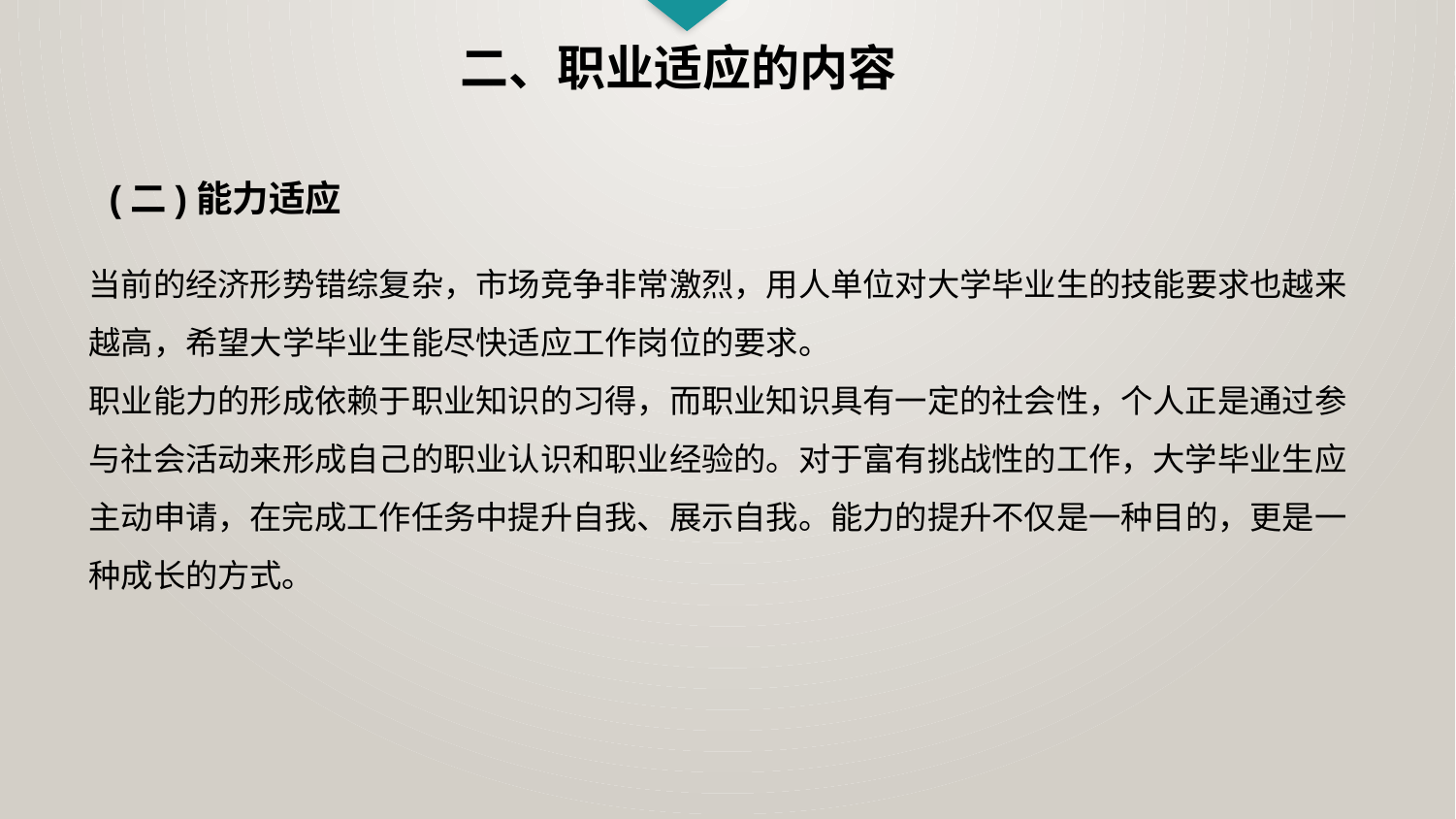

二、职业适应的内容
(二)能力适应
当前的经济形势错综复杂，市场竞争非常激烈，用人单位对大学毕业生的技能要求也越来越高，希望大学毕业生能尽快适应工作岗位的要求。
职业能力的形成依赖于职业知识的习得，而职业知识具有一定的社会性，个人正是通过参与社会活动来形成自己的职业认识和职业经验的。对于富有挑战性的工作，大学毕业生应主动申请，在完成工作任务中提升自我、展示自我。能力的提升不仅是一种目的，更是一种成长的方式。
29